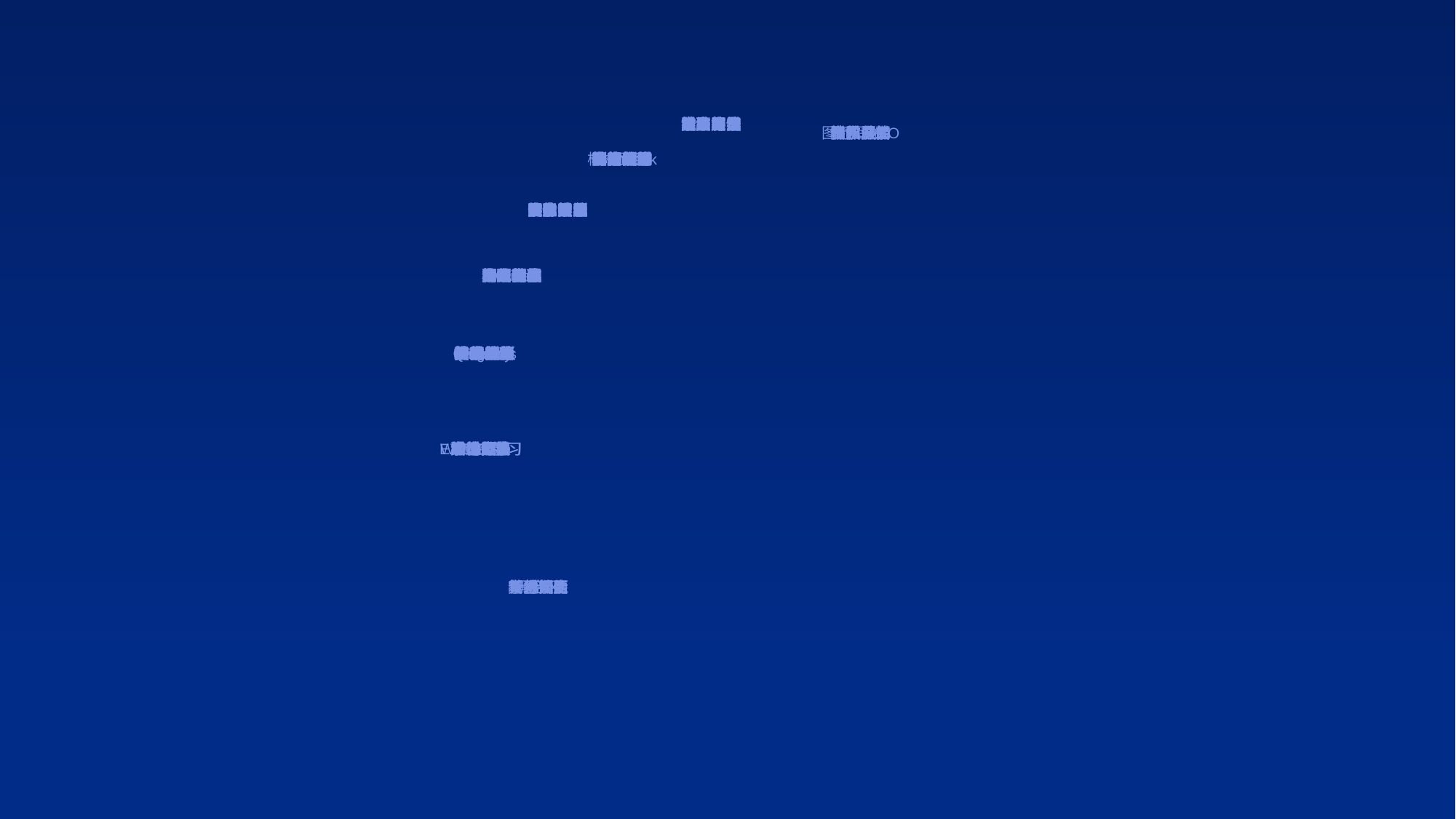

学术答辩
产品展示
党政建设
地产行业
读书笔记
总结汇报
婚庆相册
节日庆典
竞聘演讲
论坛峰会
培训课件
企业宣传
融资路演
食品餐饮
推广方案

时间轴
地图展示
个人页面
团队页面
合作伙伴
联系方式
样机展示
资质荣誉
图标LOGO
教学课件
项目宣讲
休闲娱乐
医疗护理
游戏动漫
咨询分析
Banner
H5页面
海报设计
书籍制作
微信排版
样机mock
软件版本
操作技巧
演示设置
其他功能
精简提炼
内容梳理
框架类型
页面版心
图文混排
文字排版
图片排版
图形插画
文字效果
图片效果
阴影设置
三维设置
特殊字符
形状用法
线条用法
演示绘图
复杂图示
图表绘制
图表美化
信息图表
智能图示
字体工具
字体推荐
字体教程
字体下载
iSlide
加密保护
管理保存
格式转换
打印输出
格式设置
嵌入打包
视频交互
片头制作
音频合成
配音同步
特殊音效
背景音乐
MG动画
页面切换
交互触发
动画作品
动画教程
主题配色
配色方案
故事思考
整改复盘
知识问答
模仿训练
美化训练
代做定制
国外作品
国内作品
网站推荐
素材来源
搜索技巧
PPT模板
神器种草
工具软件
Qingtools
英豪插件
口袋动画
ThreeD
OneKey
Nordri
3D立体
缩放定位
母版
动态图表
素材分享
设计灵感
其他风格
WPS
EXCEL学习
WORD学习
学习方法
演讲技巧
媒体运营
职场办公
活动赛事
素材整合
宣传漫画
宏
其他插件
新手问题
色彩渐变
视频元素
黑金风
个人简历
其他技能